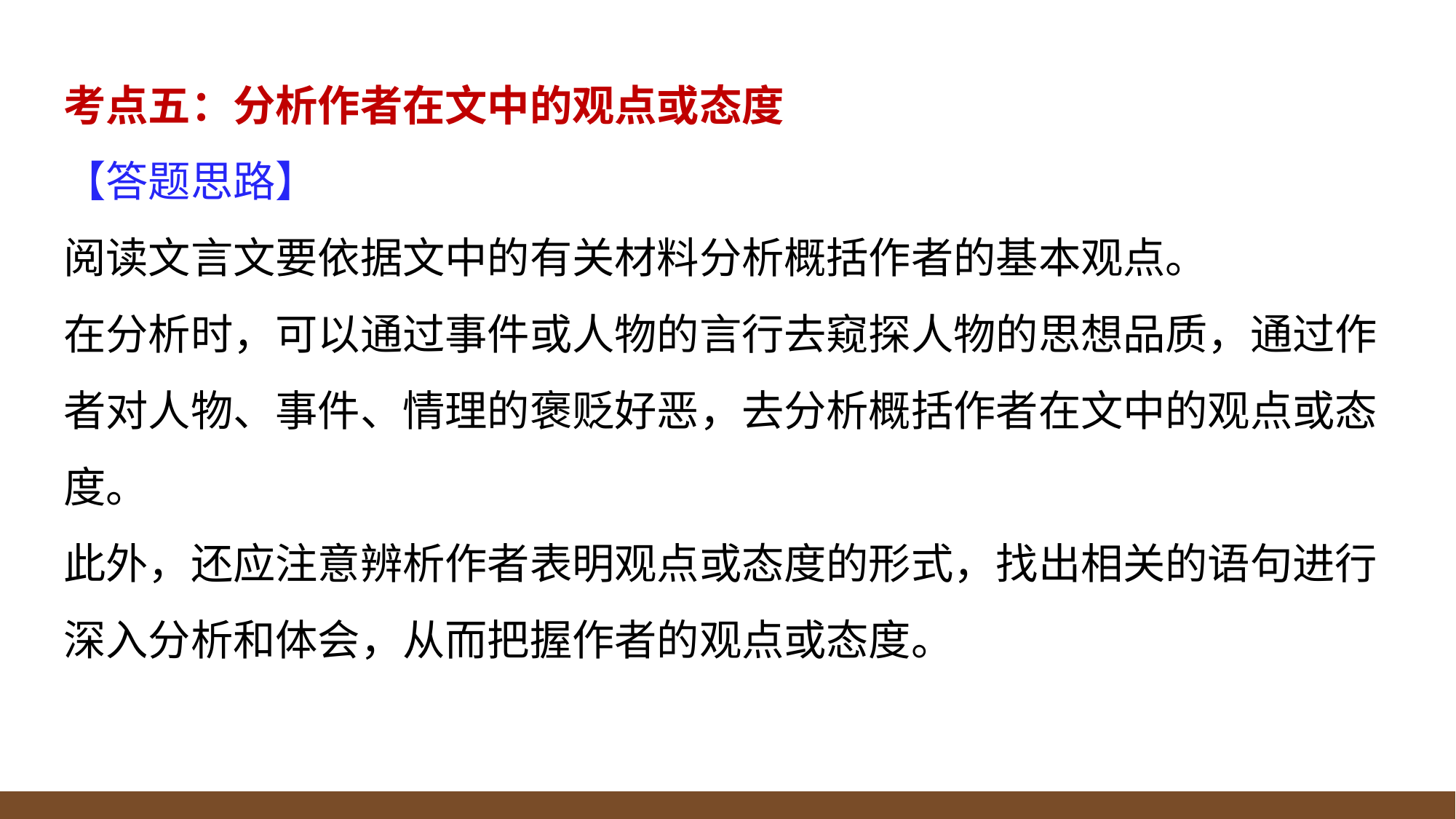

考点五：分析作者在文中的观点或态度
【答题思路】
阅读文言文要依据文中的有关材料分析概括作者的基本观点。
在分析时，可以通过事件或人物的言行去窥探人物的思想品质，通过作者对人物、事件、情理的褒贬好恶，去分析概括作者在文中的观点或态度。
此外，还应注意辨析作者表明观点或态度的形式，找出相关的语句进行深入分析和体会，从而把握作者的观点或态度。